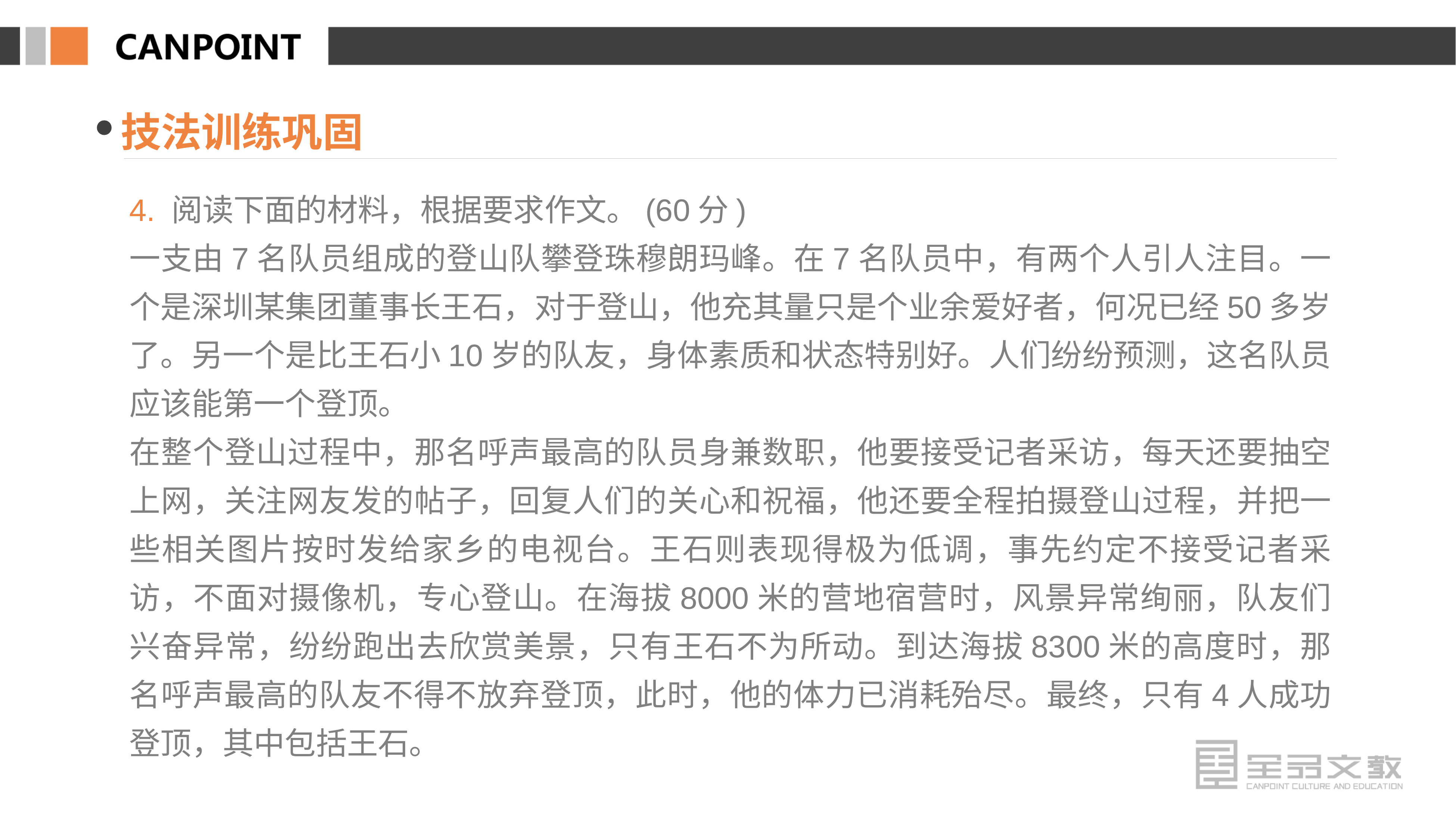

技法训练巩固

4. 阅读下面的材料，根据要求作文。(60分)
一支由7名队员组成的登山队攀登珠穆朗玛峰。在7名队员中，有两个人引人注目。一个是深圳某集团董事长王石，对于登山，他充其量只是个业余爱好者，何况已经50多岁了。另一个是比王石小10岁的队友，身体素质和状态特别好。人们纷纷预测，这名队员应该能第一个登顶。
在整个登山过程中，那名呼声最高的队员身兼数职，他要接受记者采访，每天还要抽空上网，关注网友发的帖子，回复人们的关心和祝福，他还要全程拍摄登山过程，并把一些相关图片按时发给家乡的电视台。王石则表现得极为低调，事先约定不接受记者采访，不面对摄像机，专心登山。在海拔8000米的营地宿营时，风景异常绚丽，队友们兴奋异常，纷纷跑出去欣赏美景，只有王石不为所动。到达海拔8300米的高度时，那名呼声最高的队友不得不放弃登顶，此时，他的体力已消耗殆尽。最终，只有4人成功登顶，其中包括王石。